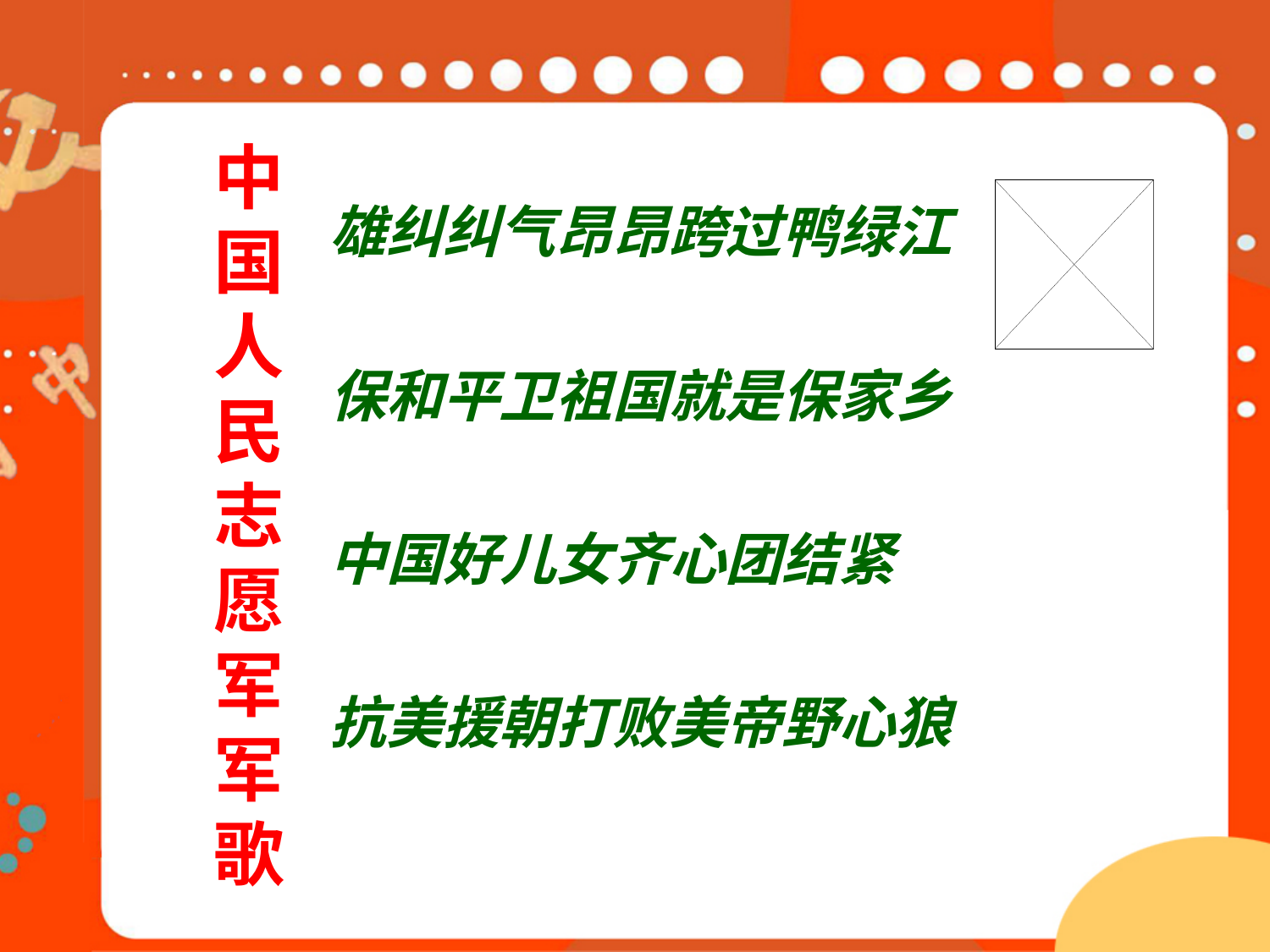

中国人民志愿军军歌
雄纠纠气昂昂跨过鸭绿江
保和平卫祖国就是保家乡
中国好儿女齐心团结紧
抗美援朝打败美帝野心狼